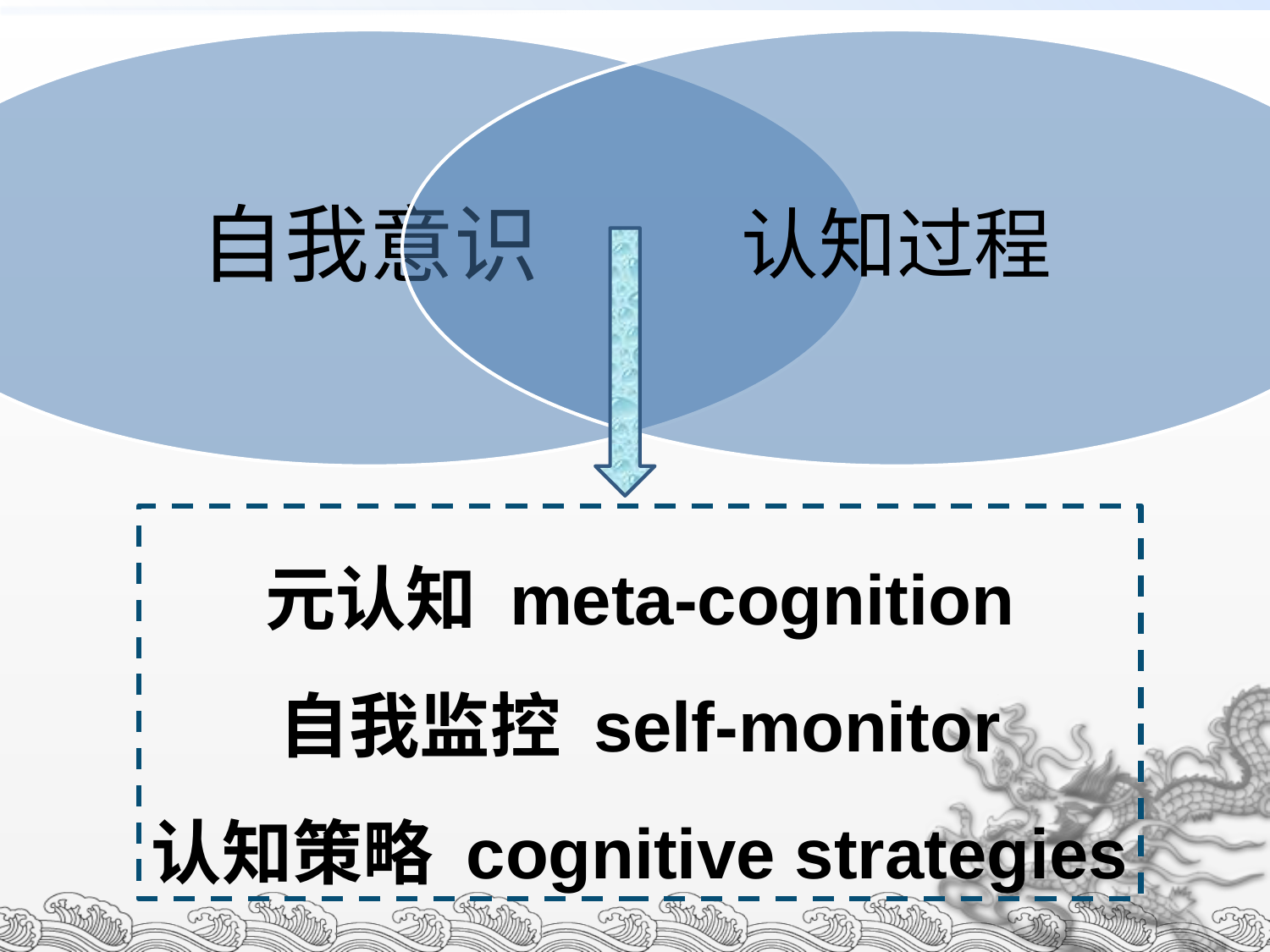

#
自我意识
认知过程

元认知 meta-cognition
自我监控 self-monitor
认知策略 cognitive strategies